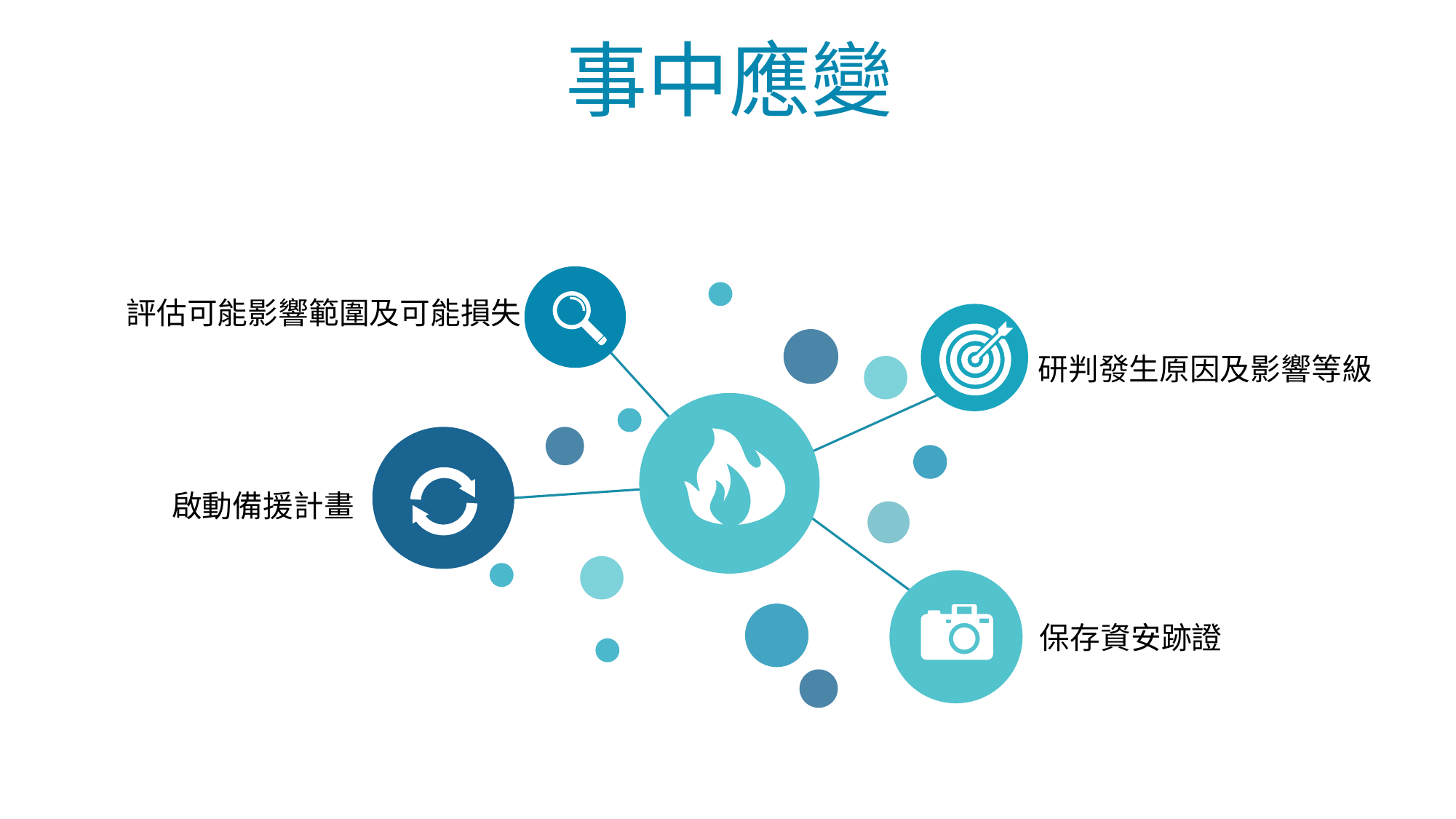

事中應變

評估可能影響範圍及可能損失

研判發生原因及影響等級

啟動備援計畫

保存資安跡證